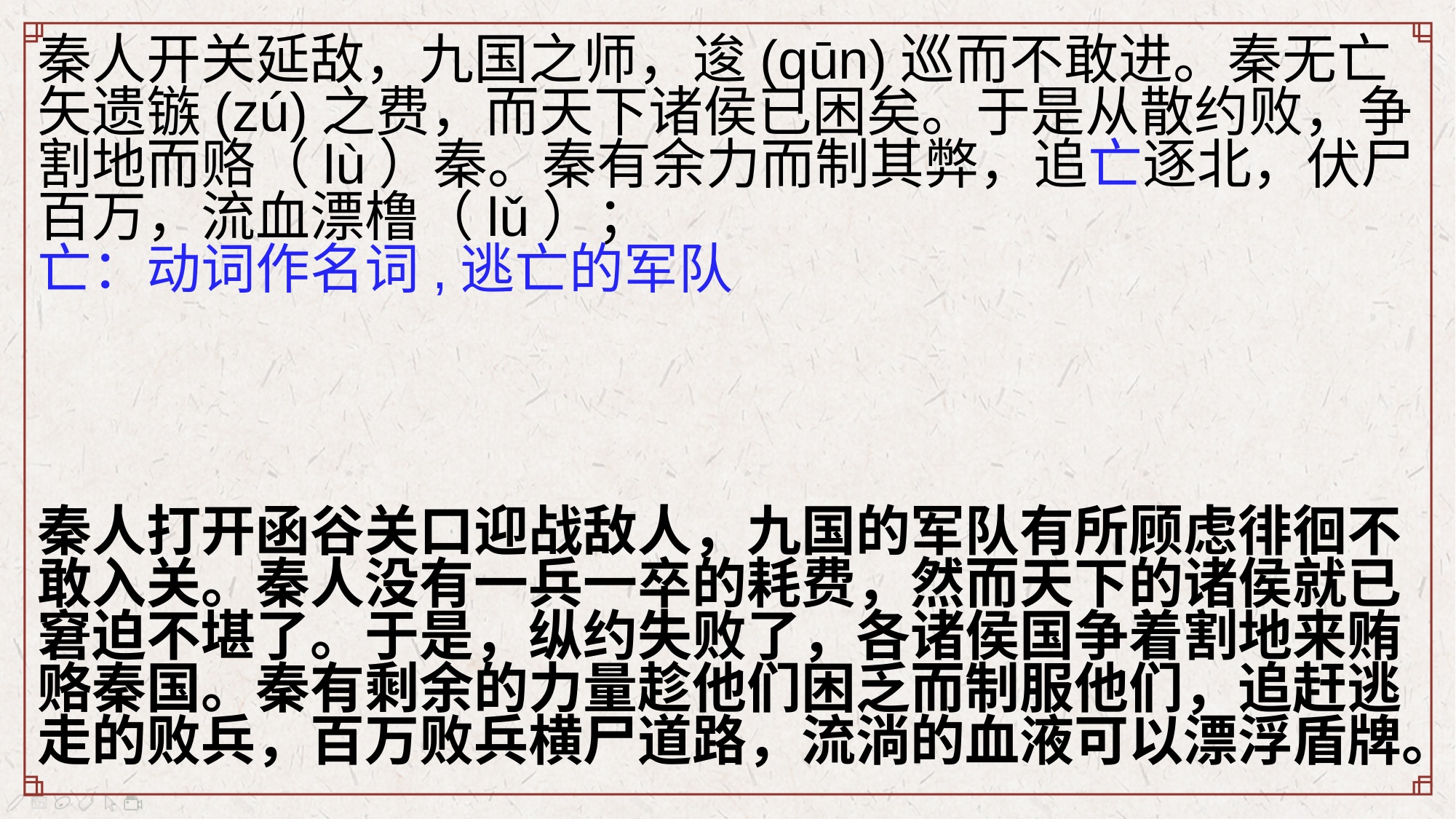

秦人开关延敌，九国之师，逡(qūn)巡而不敢进。秦无亡矢遗镞(zú)之费，而天下诸侯已困矣。于是从散约败，争割地而赂（lù）秦。秦有余力而制其弊，追亡逐北，伏尸百万，流血漂橹（lǔ）；
亡：动词作名词,逃亡的军队

秦人打开函谷关口迎战敌人，九国的军队有所顾虑徘徊不敢入关。秦人没有一兵一卒的耗费，然而天下的诸侯就已窘迫不堪了。于是，纵约失败了，各诸侯国争着割地来贿赂秦国。秦有剩余的力量趁他们困乏而制服他们，追赶逃走的败兵，百万败兵横尸道路，流淌的血液可以漂浮盾牌。